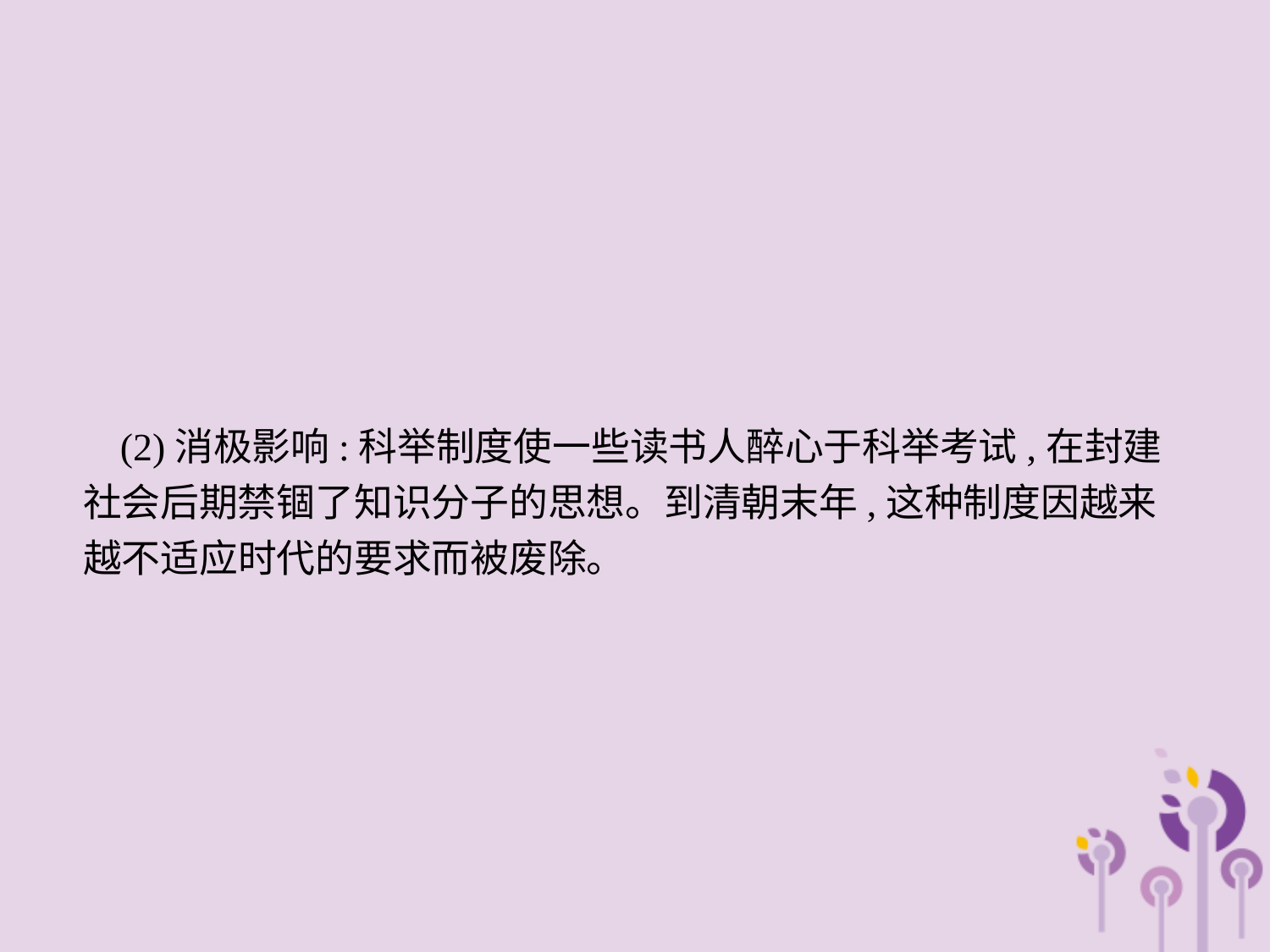

(2)消极影响:科举制度使一些读书人醉心于科举考试,在封建社会后期禁锢了知识分子的思想。到清朝末年,这种制度因越来越不适应时代的要求而被废除。